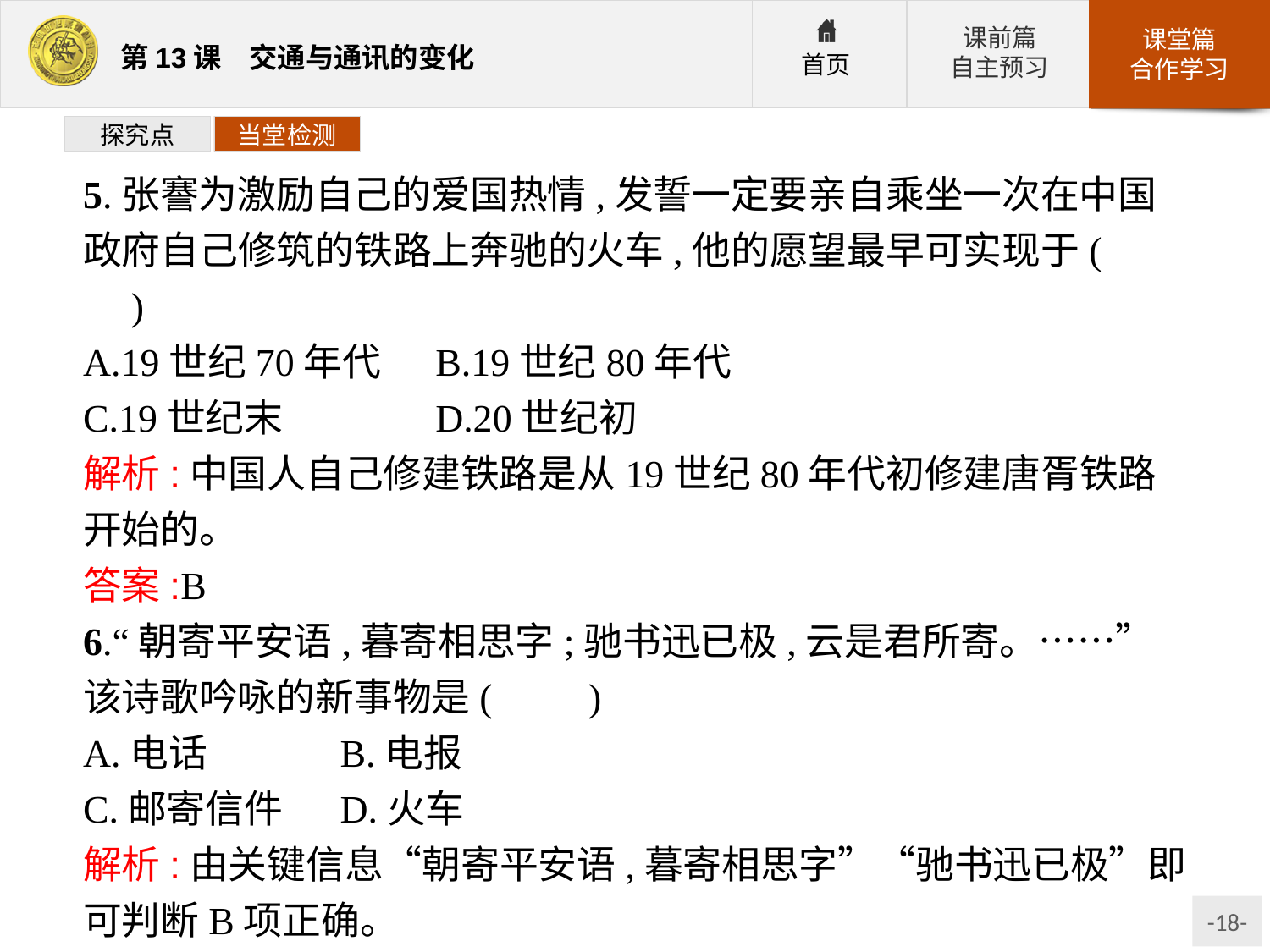

探究点
当堂检测
5.张謇为激励自己的爱国热情,发誓一定要亲自乘坐一次在中国政府自己修筑的铁路上奔驰的火车,他的愿望最早可实现于(　　)
A.19世纪70年代	B.19世纪80年代
C.19世纪末		D.20世纪初
解析:中国人自己修建铁路是从19世纪80年代初修建唐胥铁路开始的。
答案:B
6.“朝寄平安语,暮寄相思字;驰书迅已极,云是君所寄。……”该诗歌吟咏的新事物是(　　)
A.电话		B.电报
C.邮寄信件	D.火车
解析:由关键信息“朝寄平安语,暮寄相思字”“驰书迅已极”即可判断B项正确。
答案:B